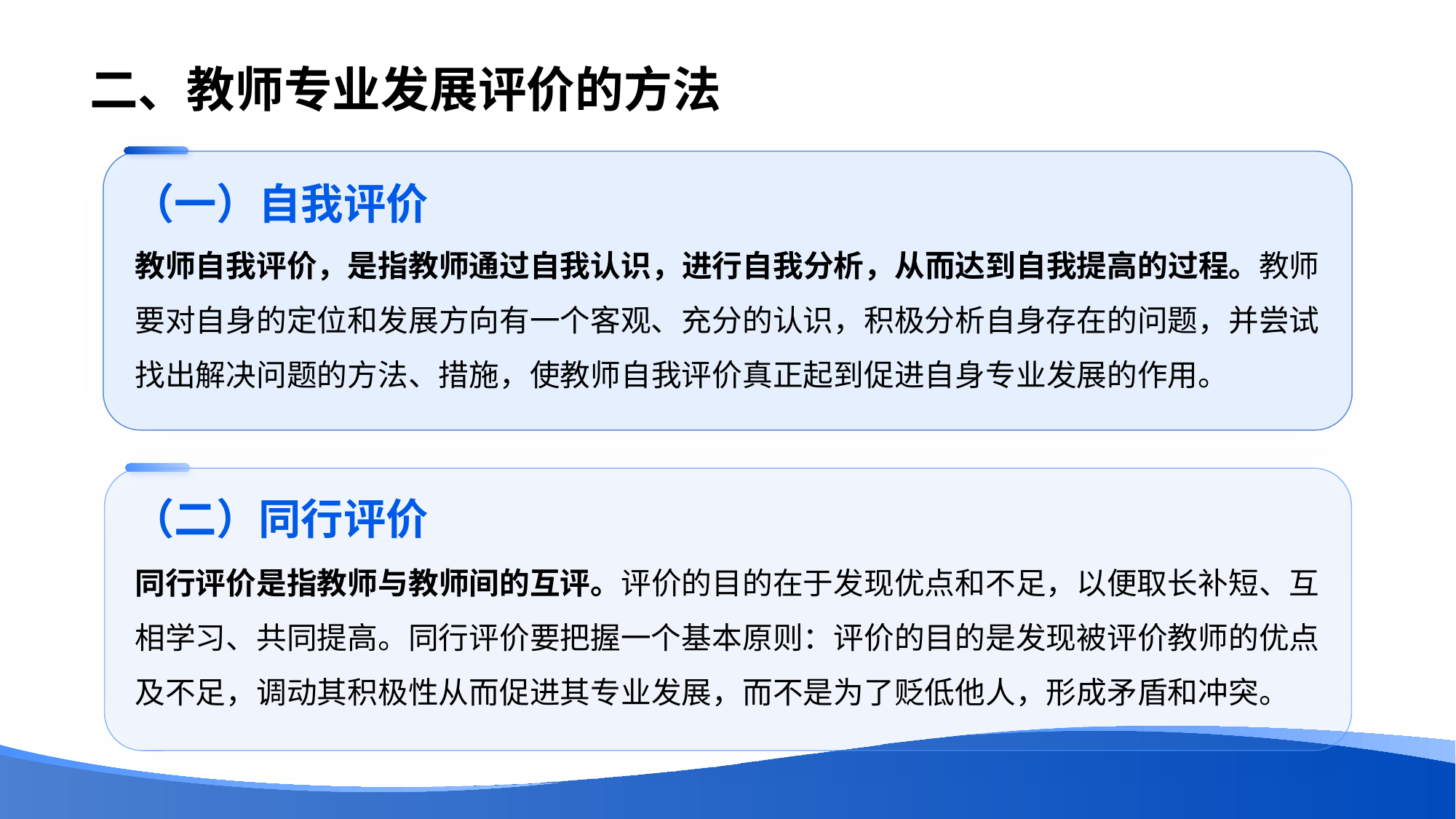

# 二、教师专业发展评价的方法

（一）自我评价

教师自我评价，是指教师通过自我认识，进行自我分析，从而达到自我提高的过程。教师要对自身的定位和发展方向有一个客观、充分的认识，积极分析自身存在的问题，并尝试找出解决问题的方法、措施，使教师自我评价真正起到促进自身专业发展的作用。
（二）同行评价

同行评价是指教师与教师间的互评。评价的目的在于发现优点和不足，以便取长补短、互相学习、共同提高。同行评价要把握一个基本原则：评价的目的是发现被评价教师的优点及不足，调动其积极性从而促进其专业发展，而不是为了贬低他人，形成矛盾和冲突。